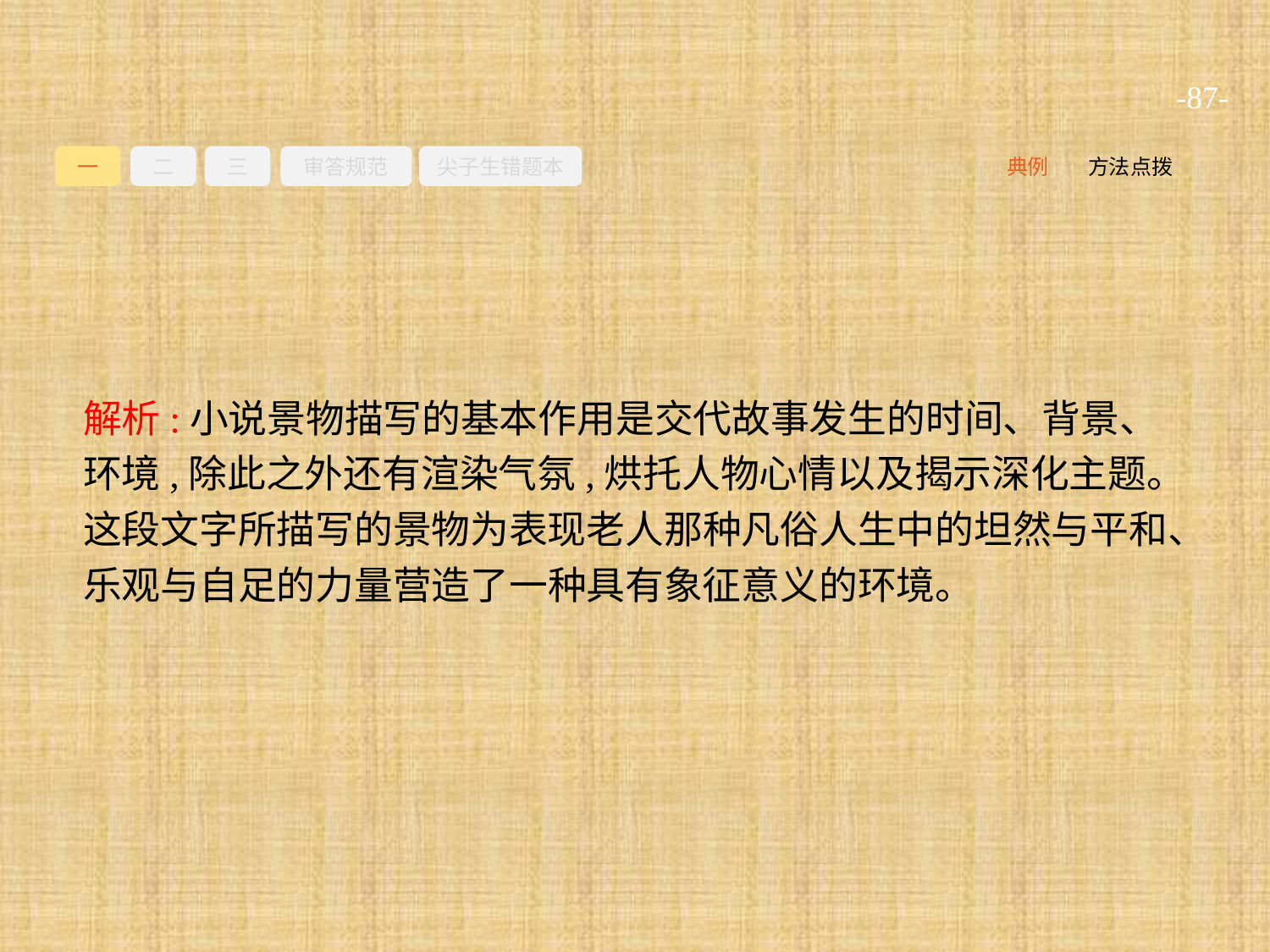

-87-
一
二
三
审答规范
尖子生错题本
典例
方法点拨
解析:小说景物描写的基本作用是交代故事发生的时间、背景、环境,除此之外还有渲染气氛,烘托人物心情以及揭示深化主题。这段文字所描写的景物为表现老人那种凡俗人生中的坦然与平和、乐观与自足的力量营造了一种具有象征意义的环境。